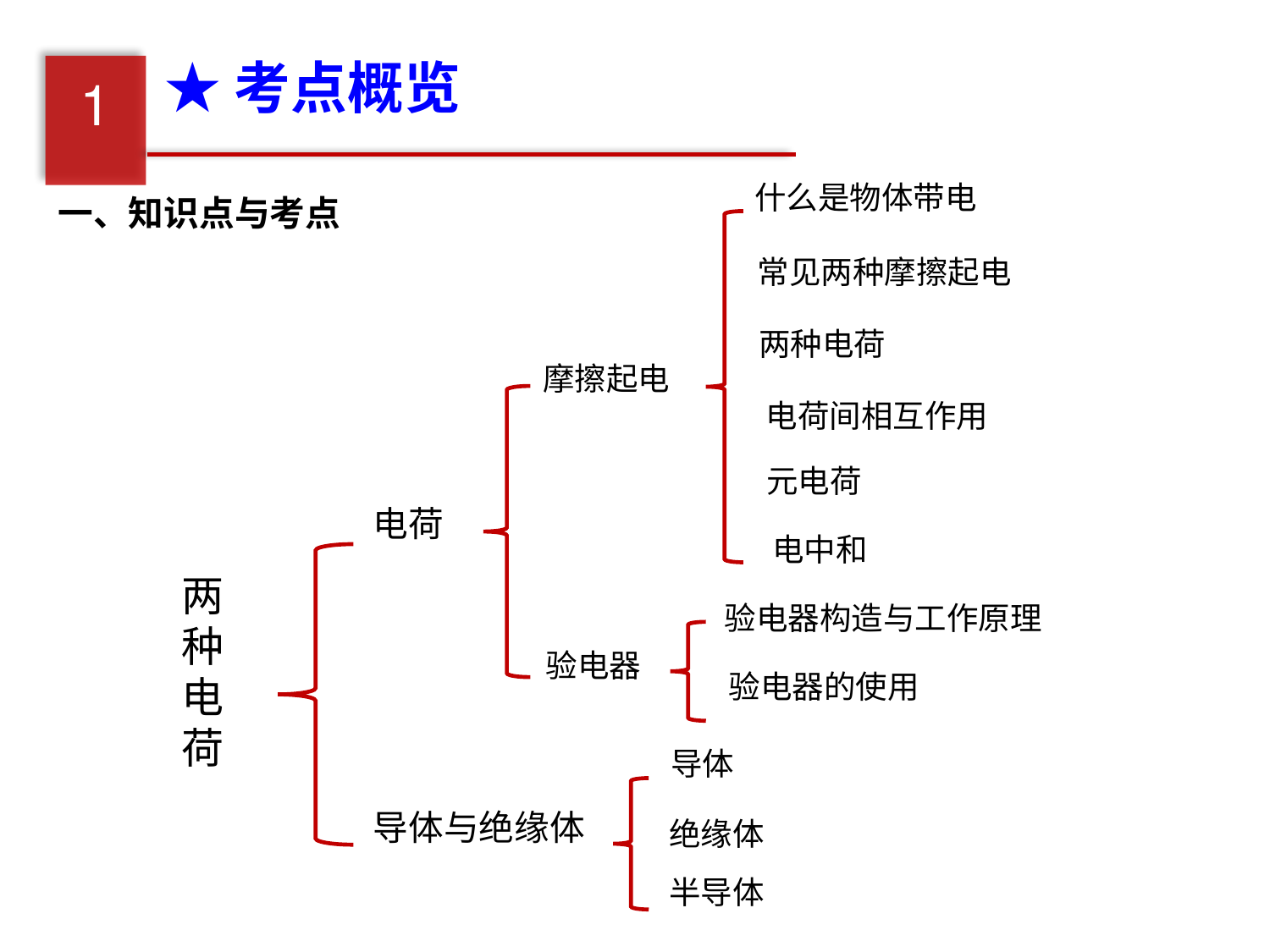

★考点概览

1
什么是物体带电
一、知识点与考点

常见两种摩擦起电
两种电荷
摩擦起电

电荷间相互作用
元电荷
电荷
电中和

两种电荷
验电器构造与工作原理

验电器
验电器的使用
导体
导体与绝缘体

绝缘体
半导体